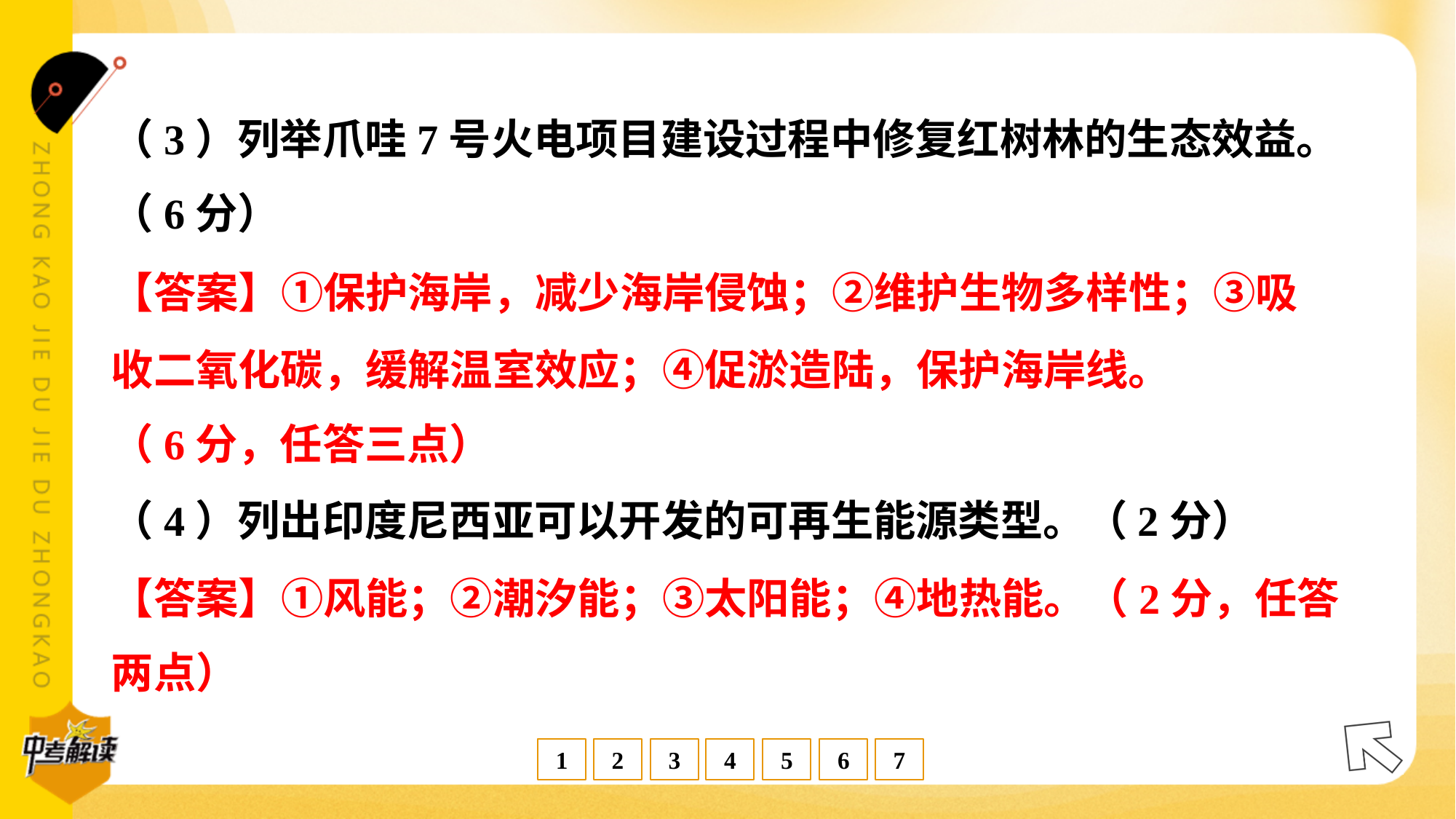

（3）列举爪哇7号火电项目建设过程中修复红树林的生态效益。
（6分）
【答案】①保护海岸，减少海岸侵蚀；②维护生物多样性；③吸
收二氧化碳，缓解温室效应；④促淤造陆，保护海岸线。
（6分，任答三点）
（4）列出印度尼西亚可以开发的可再生能源类型。（2分）
【答案】①风能；②潮汐能；③太阳能；④地热能。（2分，任答
两点）